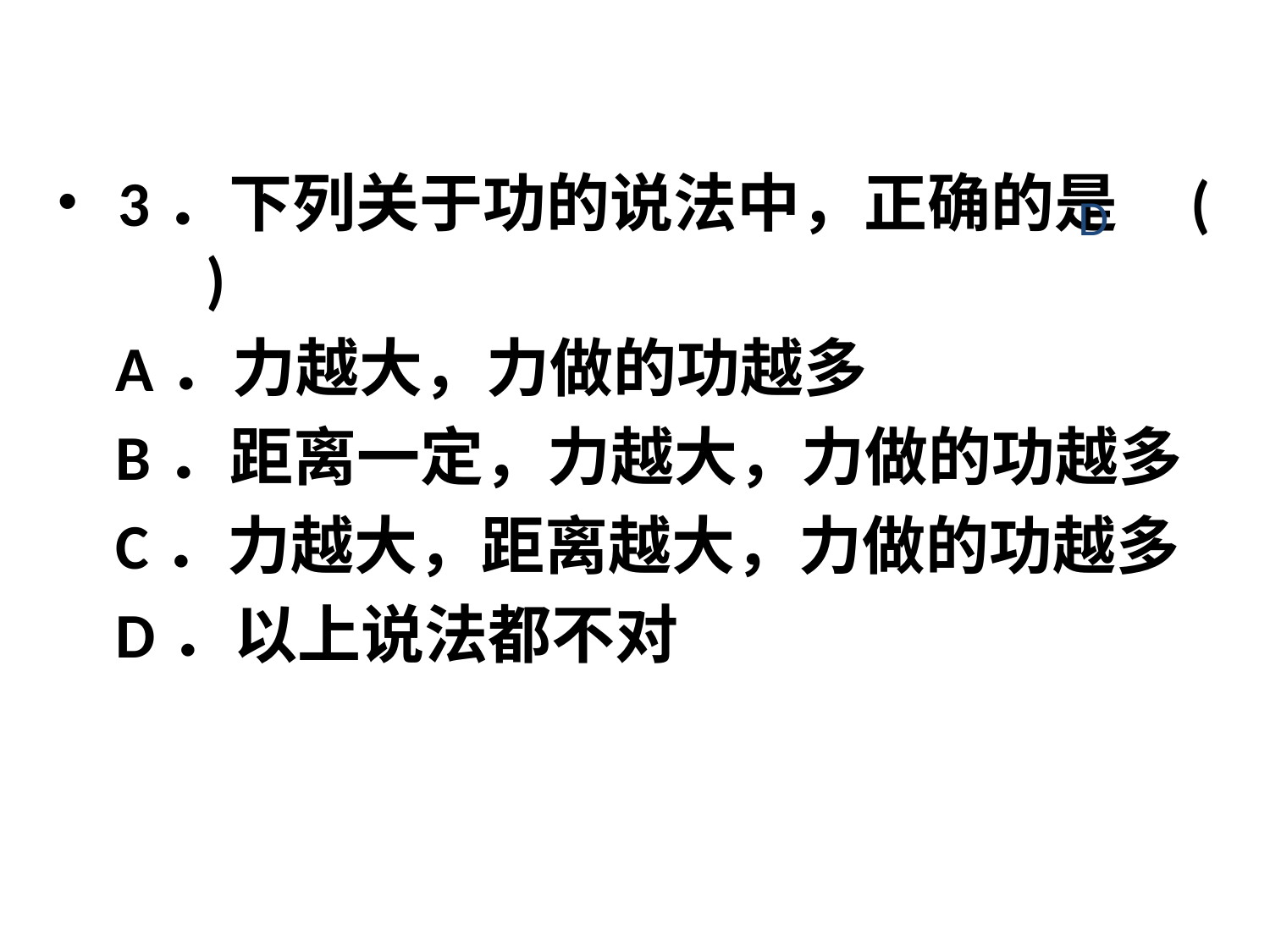

3．下列关于功的说法中，正确的是    (        )
    A．力越大，力做的功越多
    B．距离一定，力越大，力做的功越多
    C．力越大，距离越大，力做的功越多
    D．以上说法都不对
D